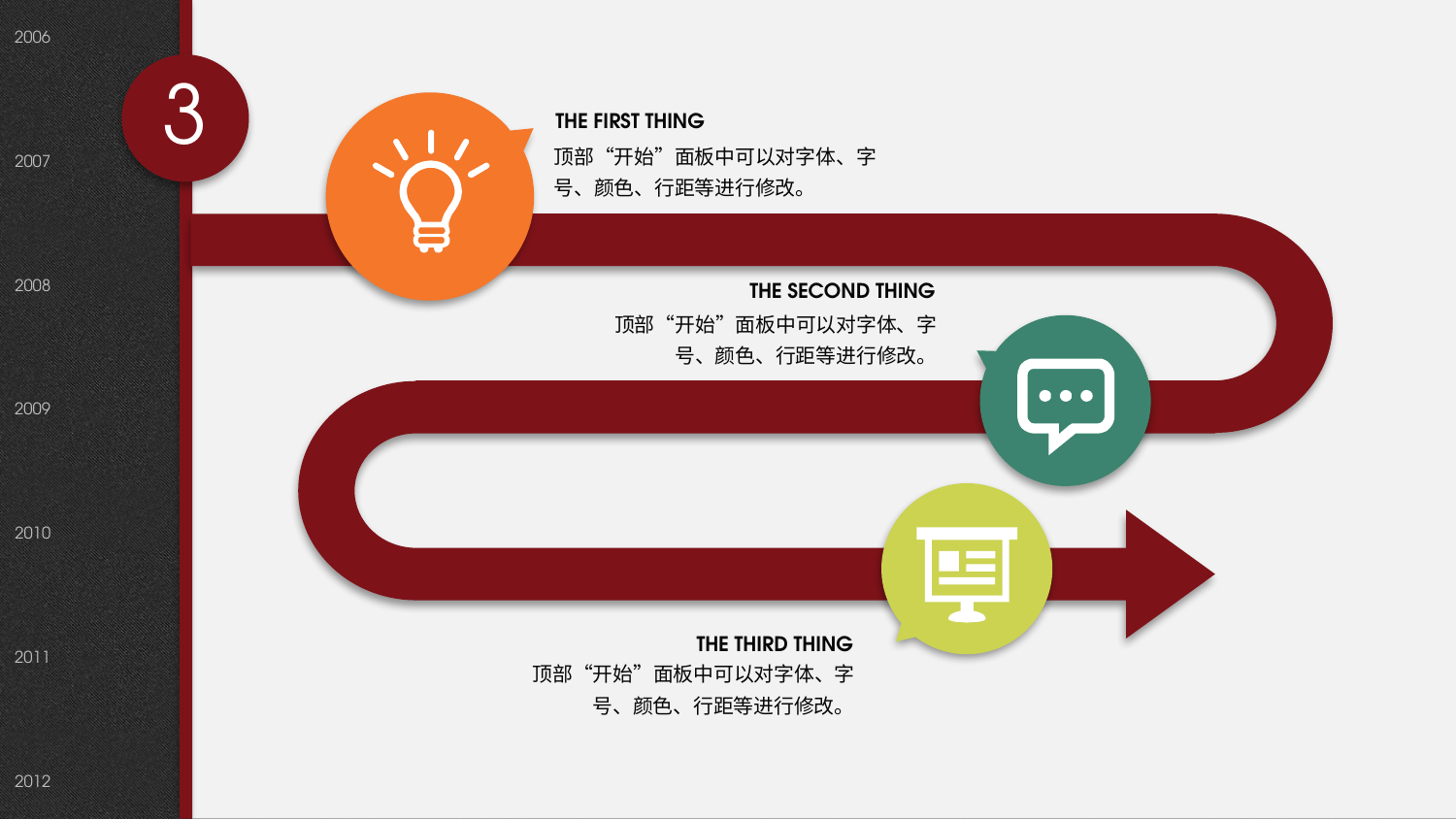

2006
3

THE FIRST THING
顶部“开始”面板中可以对字体、字号、颜色、行距等进行修改。

2007
2008
THE SECOND THING
顶部“开始”面板中可以对字体、字号、颜色、行距等进行修改。

2009

2010

THE THIRD THING
顶部“开始”面板中可以对字体、字号、颜色、行距等进行修改。
2011
2012